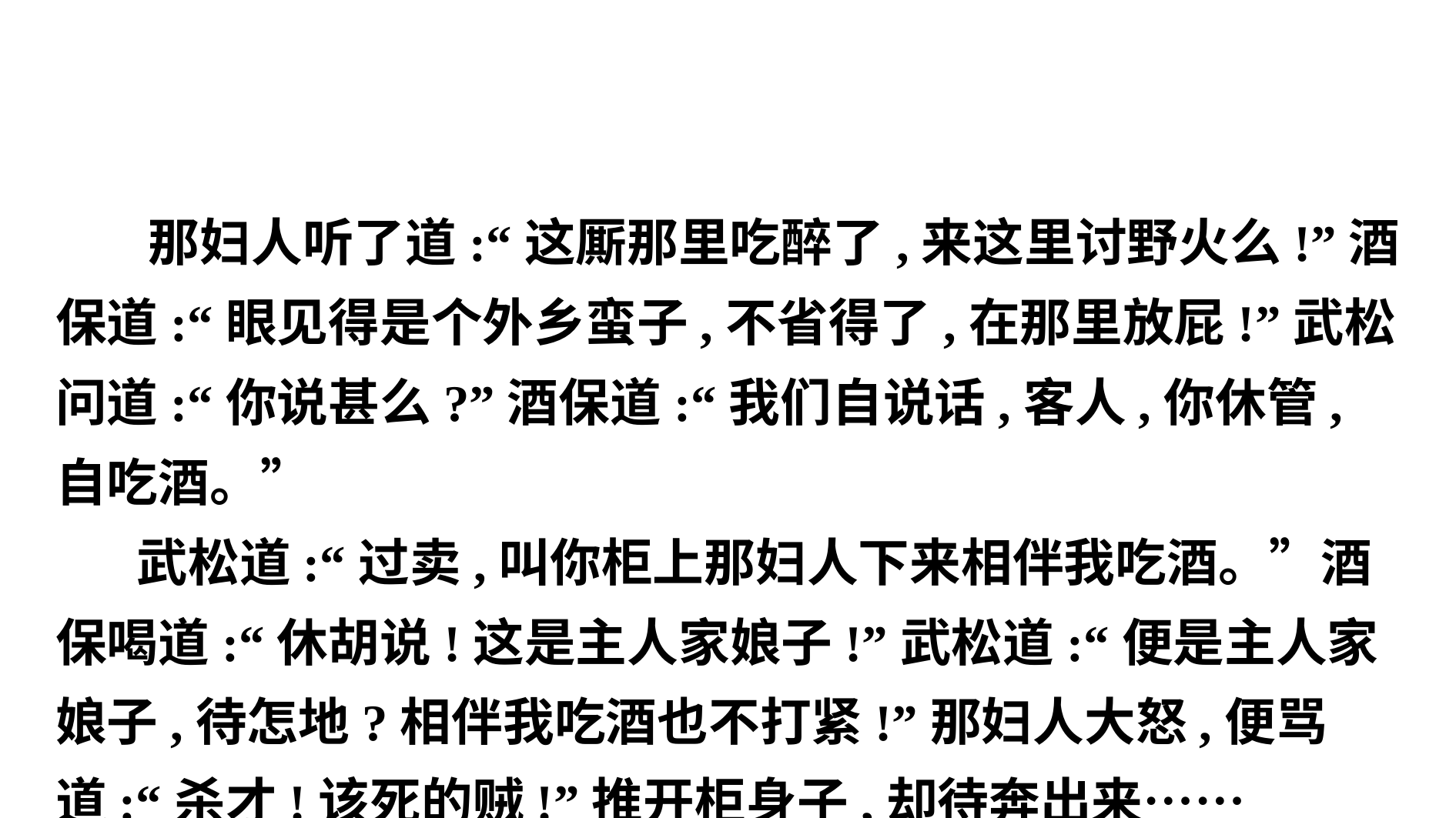

那妇人听了道:“这厮那里吃醉了,来这里讨野火么!”酒保道:“眼见得是个外乡蛮子,不省得了,在那里放屁!”武松问道:“你说甚么?”酒保道:“我们自说话,客人,你休管,自吃酒。”
   武松道:“过卖,叫你柜上那妇人下来相伴我吃酒。”酒保喝道:“休胡说!这是主人家娘子!”武松道:“便是主人家娘子,待怎地?相伴我吃酒也不打紧!”那妇人大怒,便骂道:“杀才!该死的贼!”推开柜身子,却待奔出来……